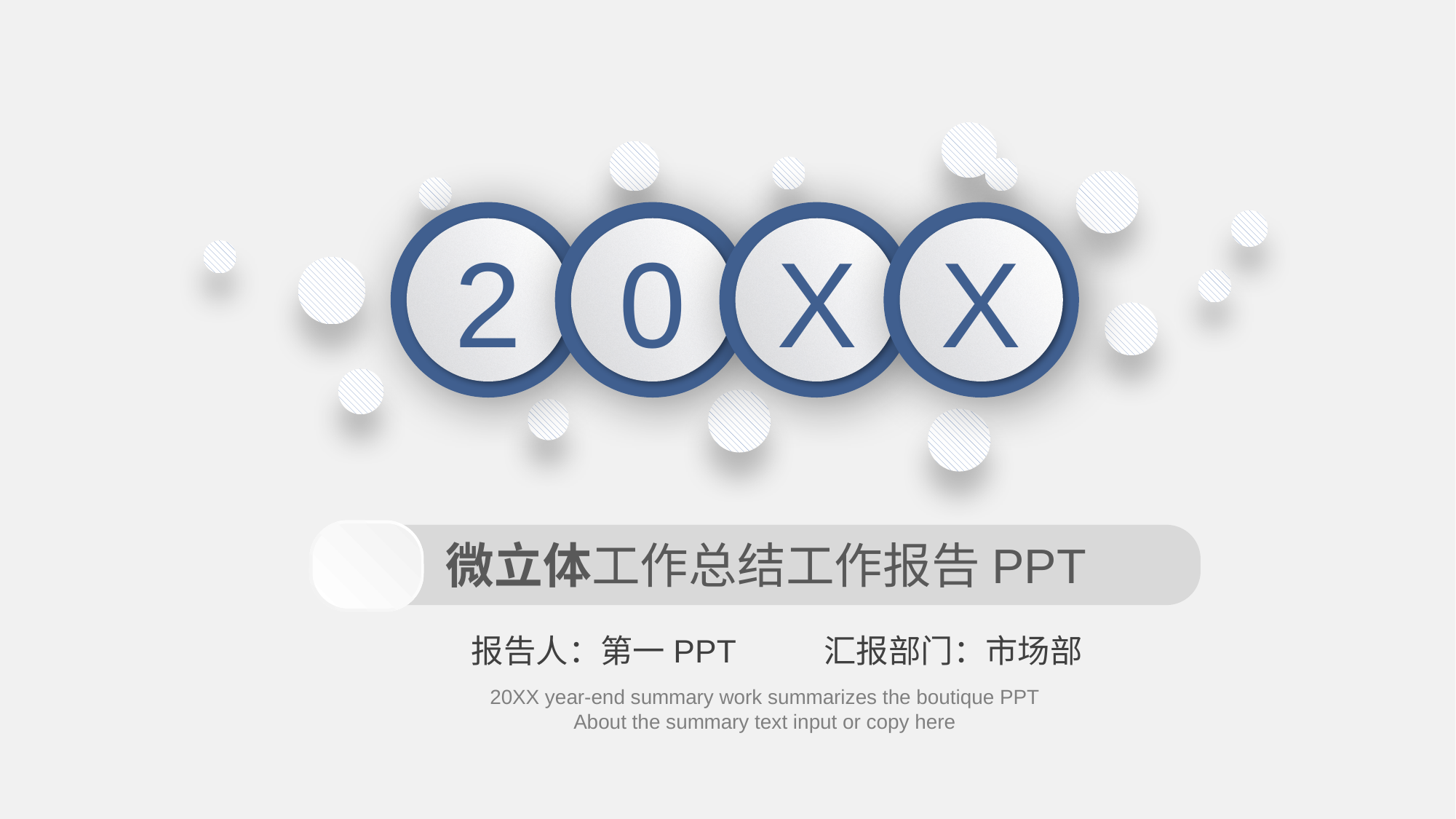

2

0

X

X

微立体工作总结工作报告PPT
报告人：第一PPT         汇报部门：市场部
20XX year-end summary work summarizes the boutique PPT
About the summary text input or copy here